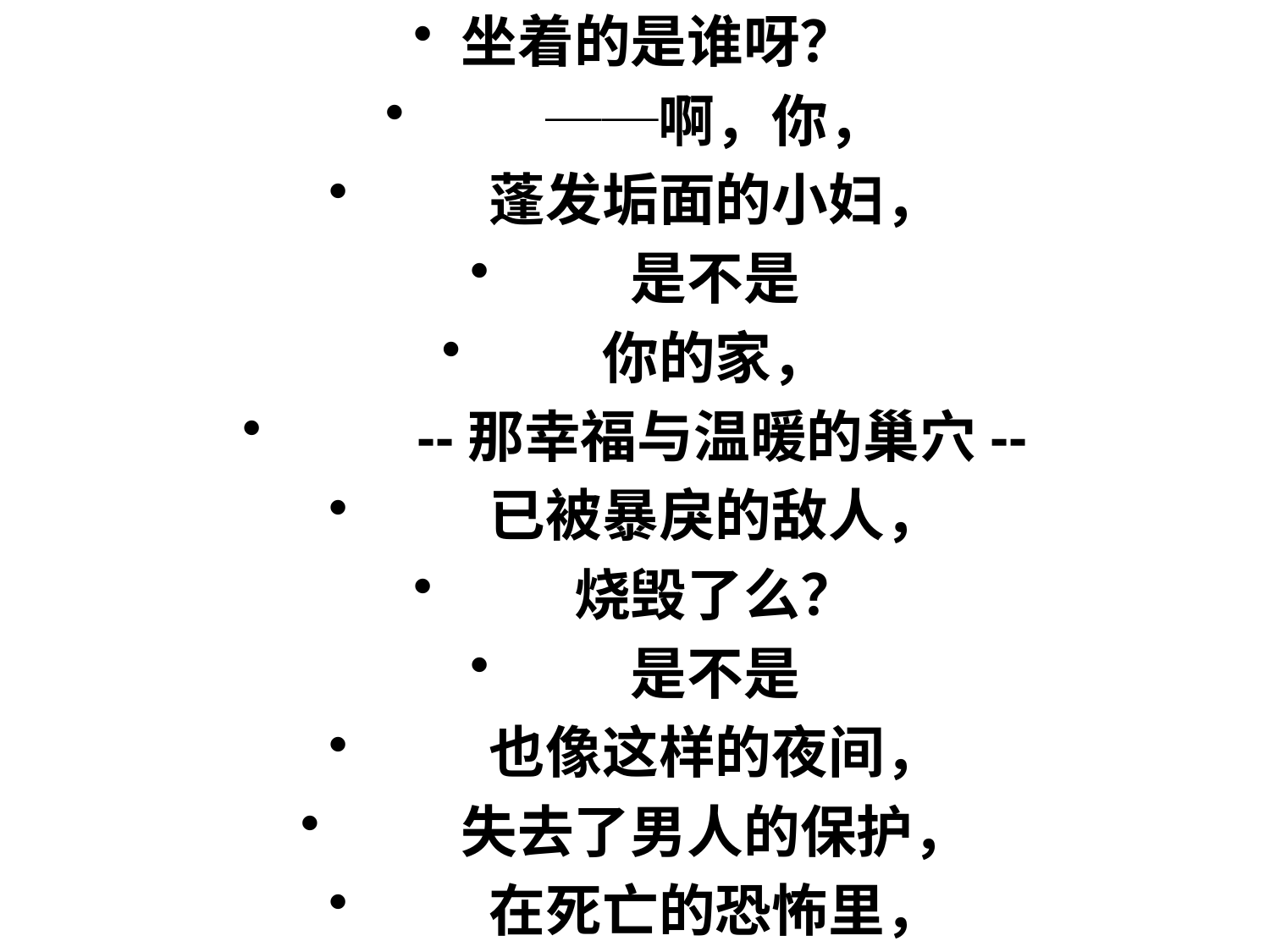

坐着的是谁呀？
　　──啊，你，
　　蓬发垢面的小妇，
　　是不是
　　你的家，
　　--那幸福与温暖的巢穴--
　　已被暴戾的敌人，
　　烧毁了么？
　　是不是
　　也像这样的夜间，
　　失去了男人的保护，
　　在死亡的恐怖里，